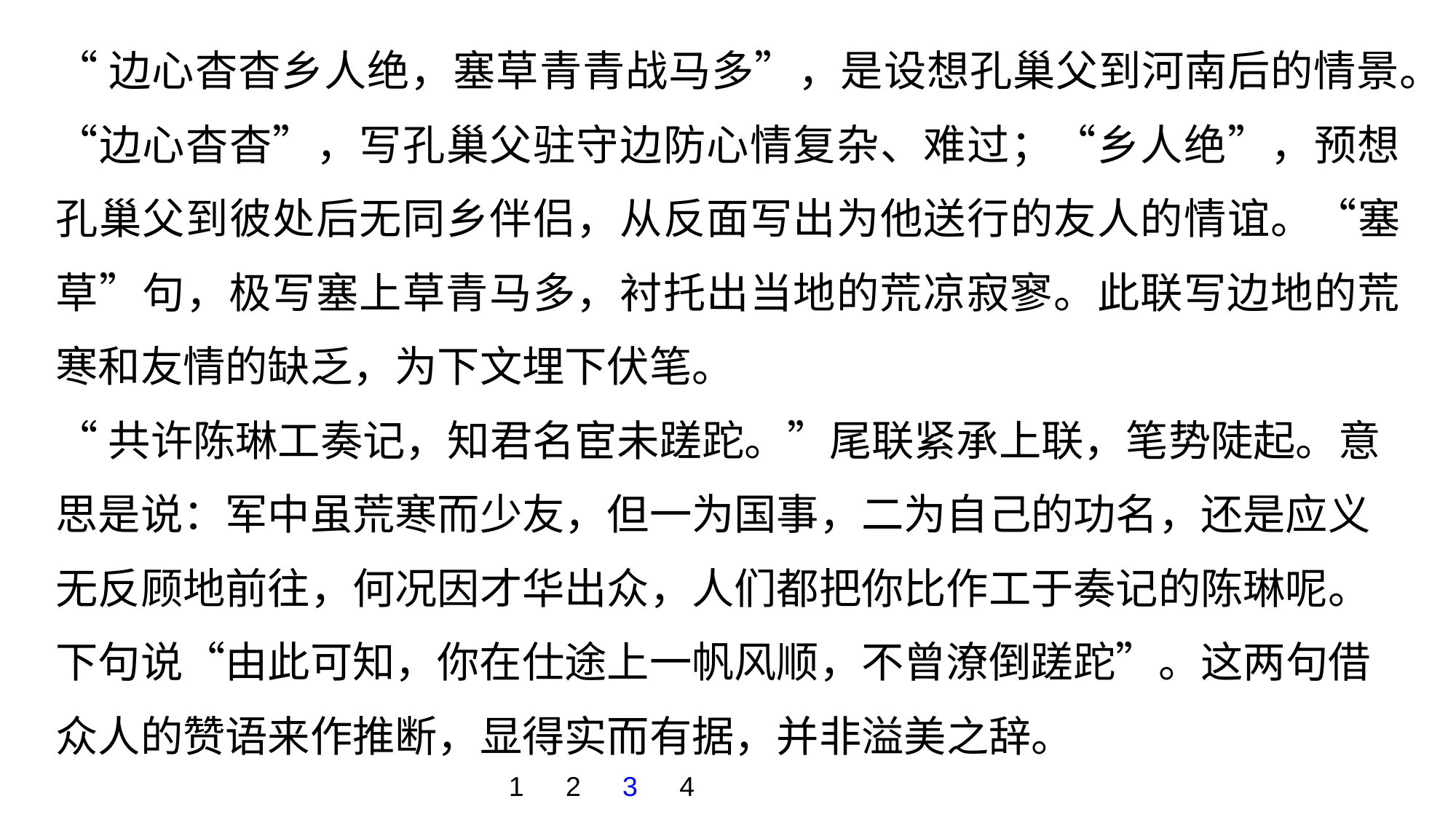

“边心杳杳乡人绝，塞草青青战马多”，是设想孔巢父到河南后的情景。“边心杳杳”，写孔巢父驻守边防心情复杂、难过；“乡人绝”，预想孔巢父到彼处后无同乡伴侣，从反面写出为他送行的友人的情谊。“塞草”句，极写塞上草青马多，衬托出当地的荒凉寂寥。此联写边地的荒寒和友情的缺乏，为下文埋下伏笔。
“共许陈琳工奏记，知君名宦未蹉跎。”尾联紧承上联，笔势陡起。意思是说：军中虽荒寒而少友，但一为国事，二为自己的功名，还是应义无反顾地前往，何况因才华出众，人们都把你比作工于奏记的陈琳呢。下句说“由此可知，你在仕途上一帆风顺，不曾潦倒蹉跎”。这两句借众人的赞语来作推断，显得实而有据，并非溢美之辞。
1
2
3
4